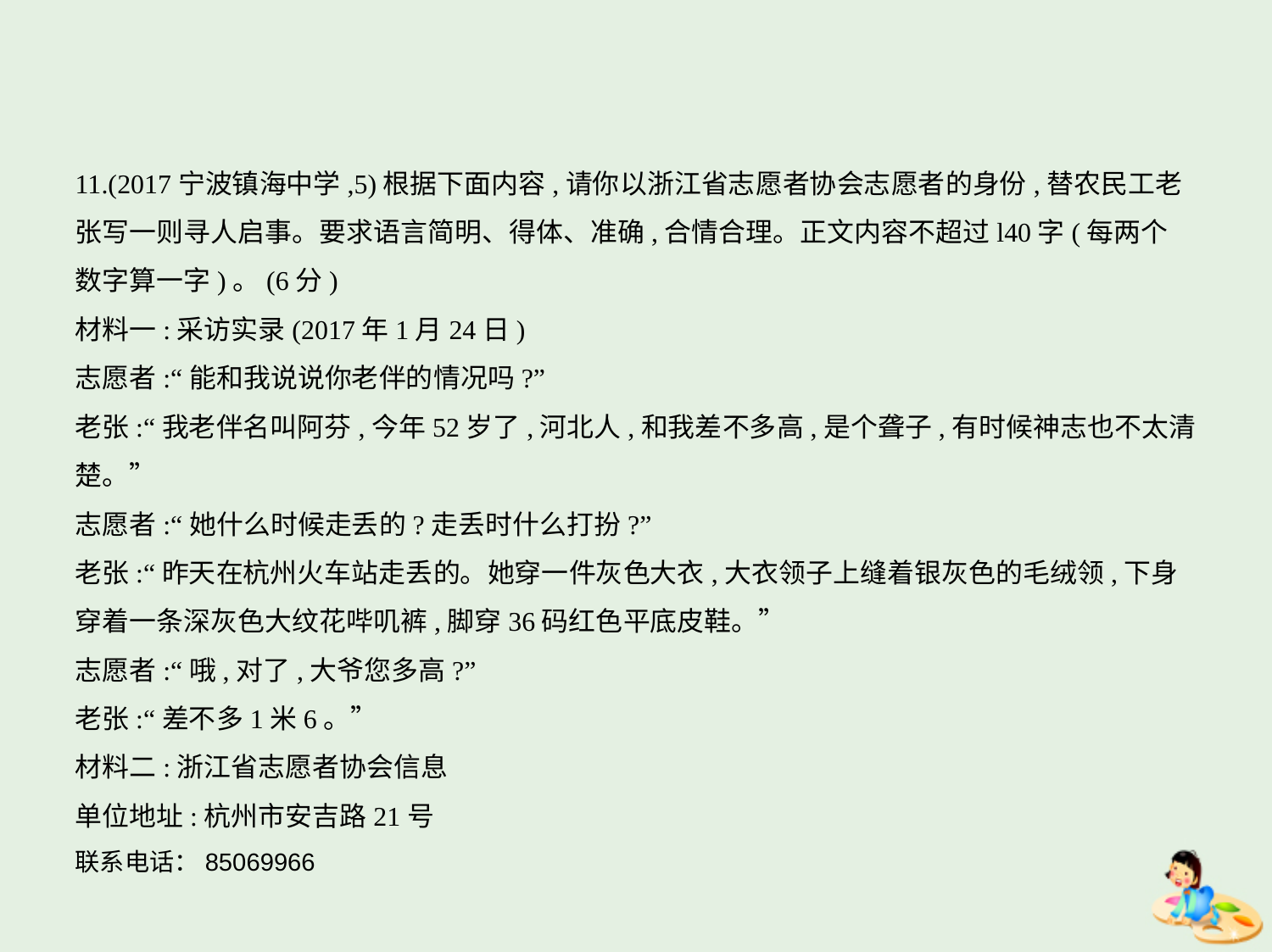

11.(2017宁波镇海中学,5)根据下面内容,请你以浙江省志愿者协会志愿者的身份,替农民工老
张写一则寻人启事。要求语言简明、得体、准确,合情合理。正文内容不超过l40字(每两个
数字算一字)。(6分)
材料一:采访实录(2017年1月24日)
志愿者:“能和我说说你老伴的情况吗?”
老张:“我老伴名叫阿芬,今年52岁了,河北人,和我差不多高,是个聋子,有时候神志也不太清
楚。”
志愿者:“她什么时候走丢的?走丢时什么打扮?”
老张:“昨天在杭州火车站走丢的。她穿一件灰色大衣,大衣领子上缝着银灰色的毛绒领,下身
穿着一条深灰色大纹花哔叽裤,脚穿36码红色平底皮鞋。”
志愿者:“哦,对了,大爷您多高?”
老张:“差不多1米6。”
材料二:浙江省志愿者协会信息
单位地址:杭州市安吉路21号
联系电话：85069966